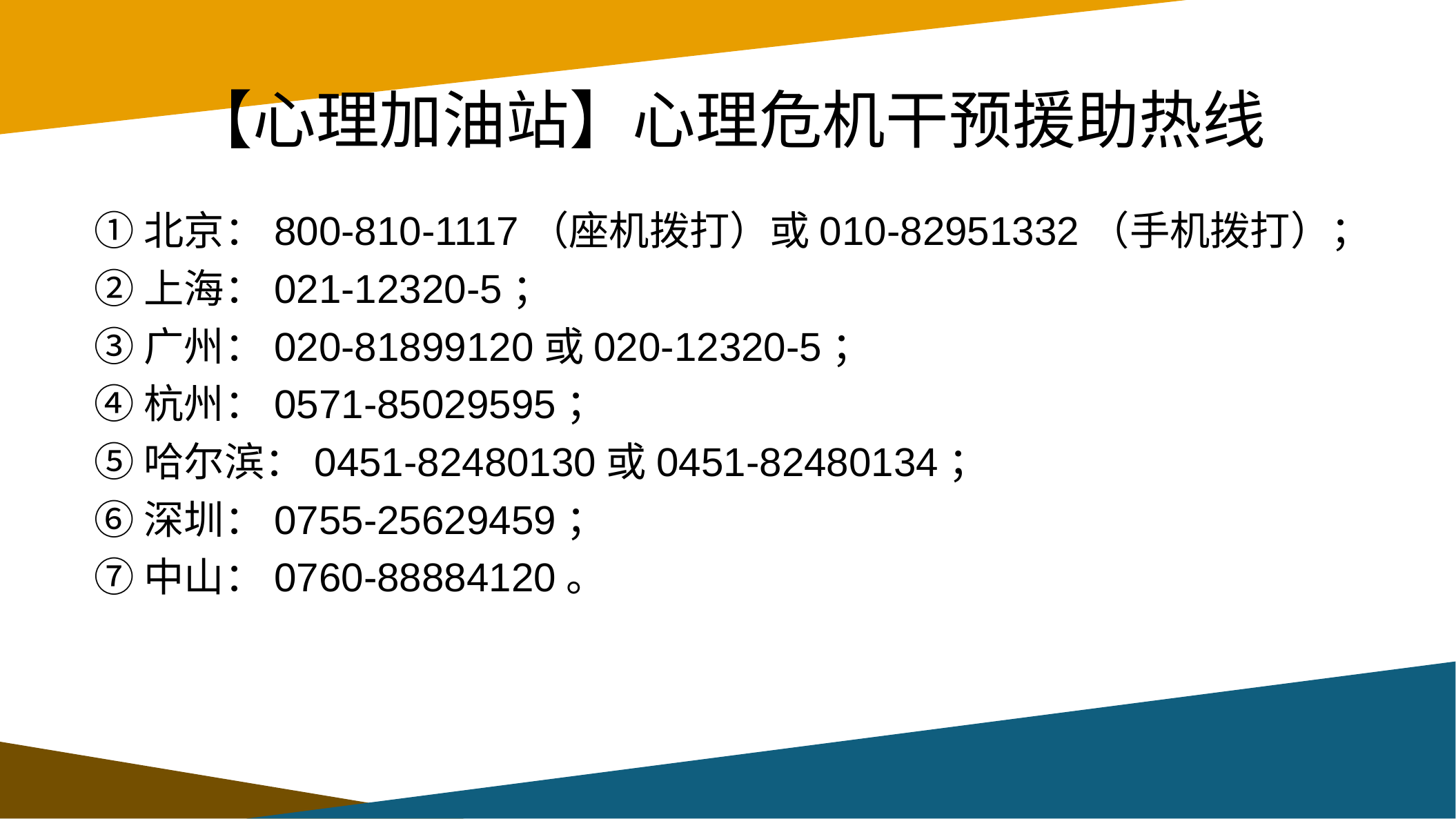

# 【心理加油站】心理危机干预援助热线
①北京：800-810-1117（座机拨打）或010-82951332（手机拨打）；
②上海：021-12320-5；
③广州：020-81899120或020-12320-5；
④杭州：0571-85029595；
⑤哈尔滨：0451-82480130或0451-82480134；
⑥深圳：0755-25629459；
⑦中山：0760-88884120。